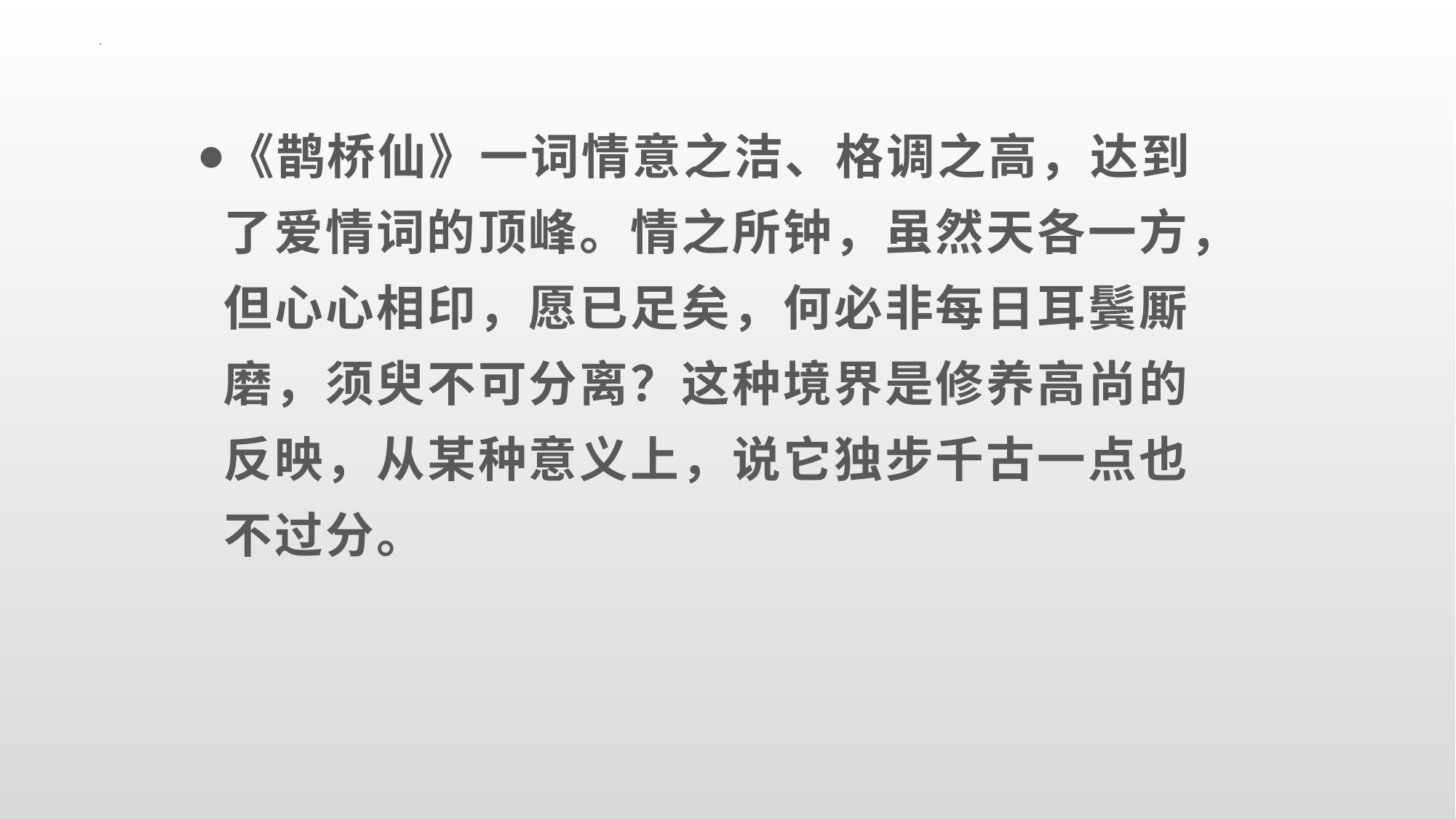

《鹊桥仙》一词情意之洁、格调之高，达到了爱情词的顶峰。情之所钟，虽然天各一方，但心心相印，愿已足矣，何必非每日耳鬓厮磨，须臾不可分离？这种境界是修养高尚的反映，从某种意义上，说它独步千古一点也不过分。